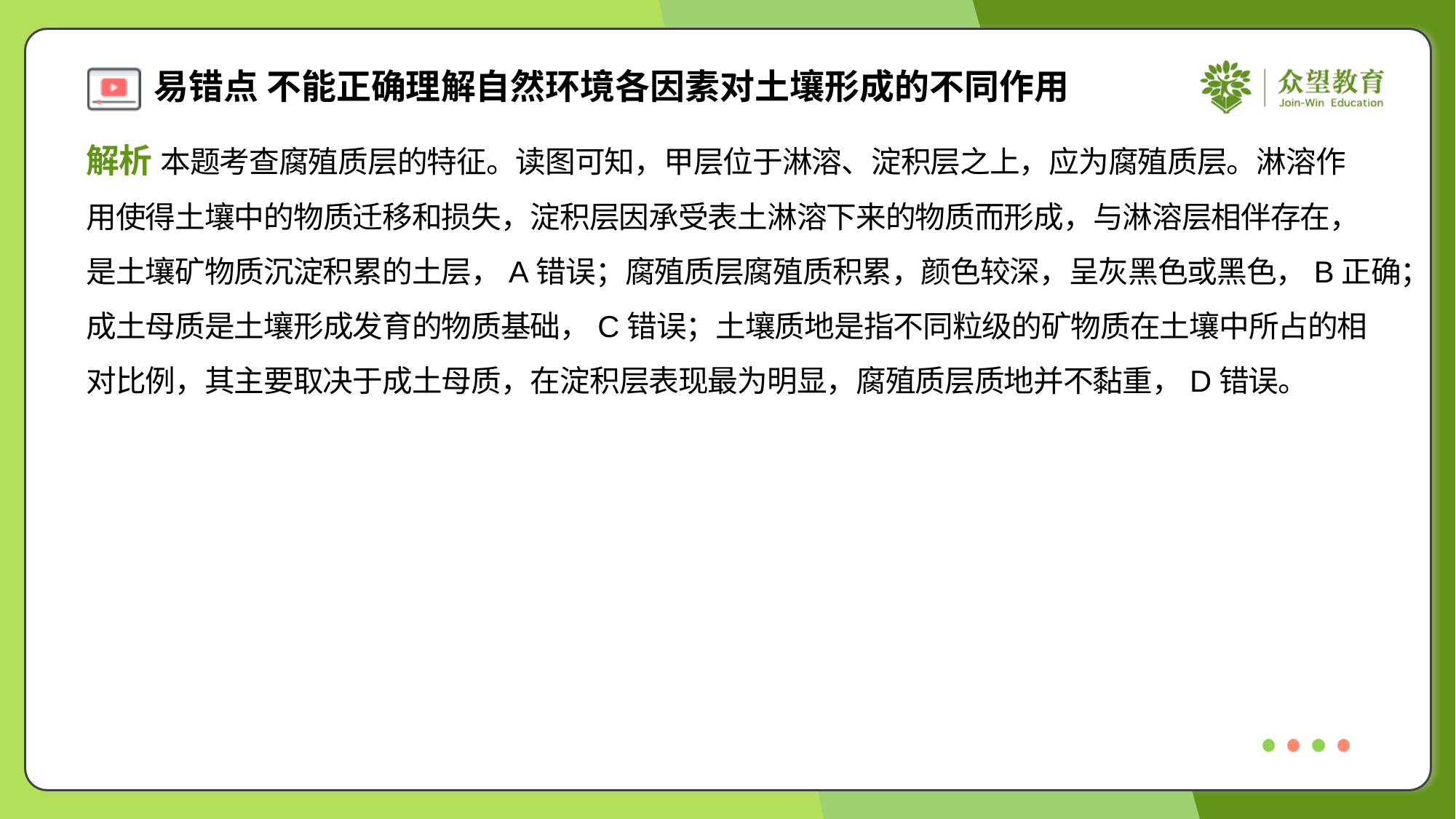

解析 本题考查腐殖质层的特征。读图可知，甲层位于淋溶、淀积层之上，应为腐殖质层。淋溶作
用使得土壤中的物质迁移和损失，淀积层因承受表土淋溶下来的物质而形成，与淋溶层相伴存在，
是土壤矿物质沉淀积累的土层，A错误；腐殖质层腐殖质积累，颜色较深，呈灰黑色或黑色，B正确；
成土母质是土壤形成发育的物质基础，C错误；土壤质地是指不同粒级的矿物质在土壤中所占的相
对比例，其主要取决于成土母质，在淀积层表现最为明显，腐殖质层质地并不黏重，D错误。